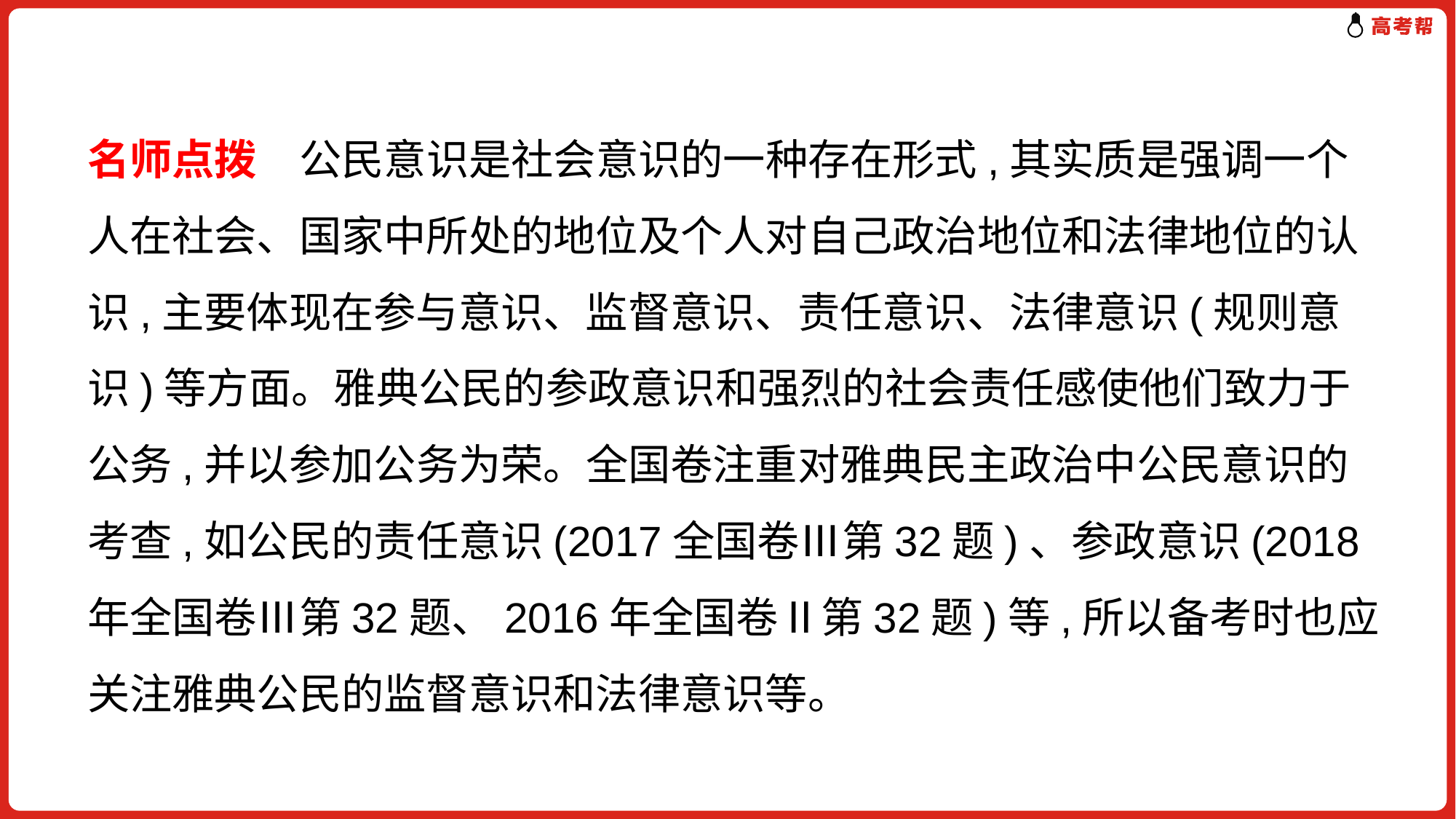

名师点拨　公民意识是社会意识的一种存在形式,其实质是强调一个人在社会、国家中所处的地位及个人对自己政治地位和法律地位的认识,主要体现在参与意识、监督意识、责任意识、法律意识(规则意识)等方面。雅典公民的参政意识和强烈的社会责任感使他们致力于公务,并以参加公务为荣。全国卷注重对雅典民主政治中公民意识的考查,如公民的责任意识(2017全国卷Ⅲ第32题)、参政意识(2018年全国卷Ⅲ第32题、2016年全国卷Ⅱ第32题)等,所以备考时也应关注雅典公民的监督意识和法律意识等。